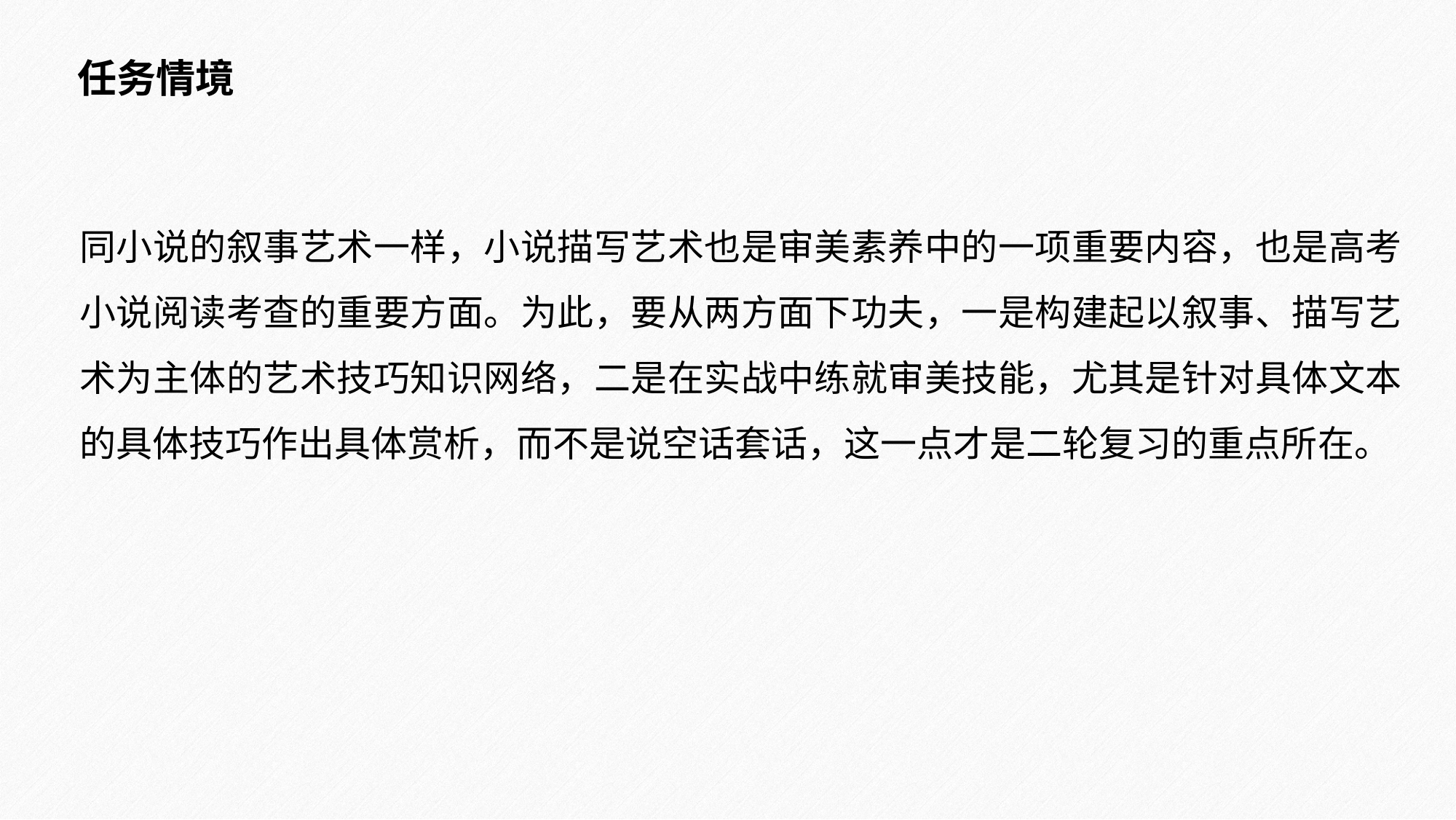

任务情境
同小说的叙事艺术一样，小说描写艺术也是审美素养中的一项重要内容，也是高考小说阅读考查的重要方面。为此，要从两方面下功夫，一是构建起以叙事、描写艺术为主体的艺术技巧知识网络，二是在实战中练就审美技能，尤其是针对具体文本的具体技巧作出具体赏析，而不是说空话套话，这一点才是二轮复习的重点所在。